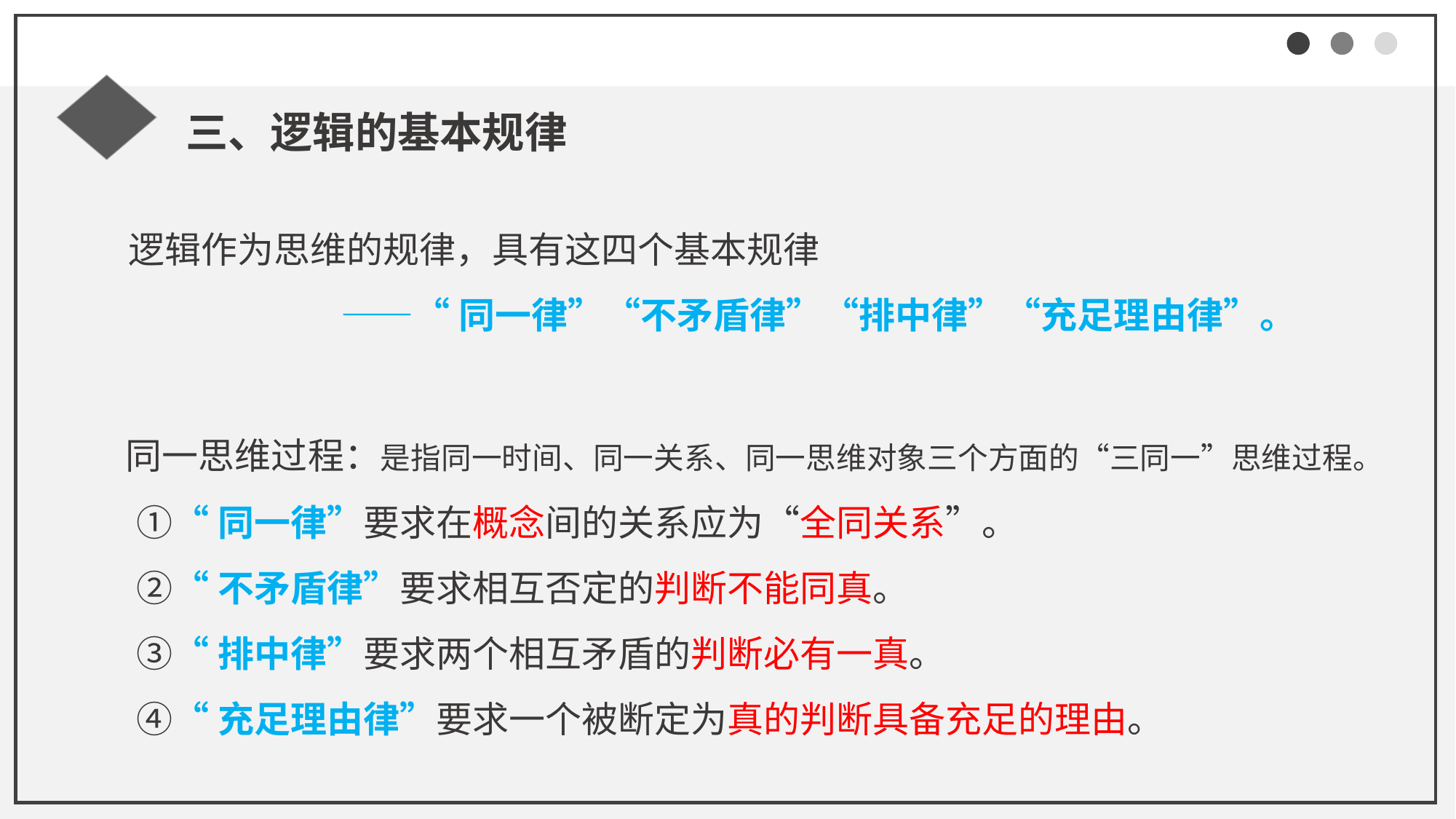

三、逻辑的基本规律
     逻辑作为思维的规律，具有这四个基本规律
                               ——“同一律”“不矛盾律”“排中律”“充足理由律”。

   同一思维过程：是指同一时间、同一关系、同一思维对象三个方面的“三同一”思维过程。
      ①“同一律”要求在概念间的关系应为“全同关系”。
      ②“不矛盾律”要求相互否定的判断不能同真。
      ③“排中律”要求两个相互矛盾的判断必有一真。
      ④“充足理由律”要求一个被断定为真的判断具备充足的理由。